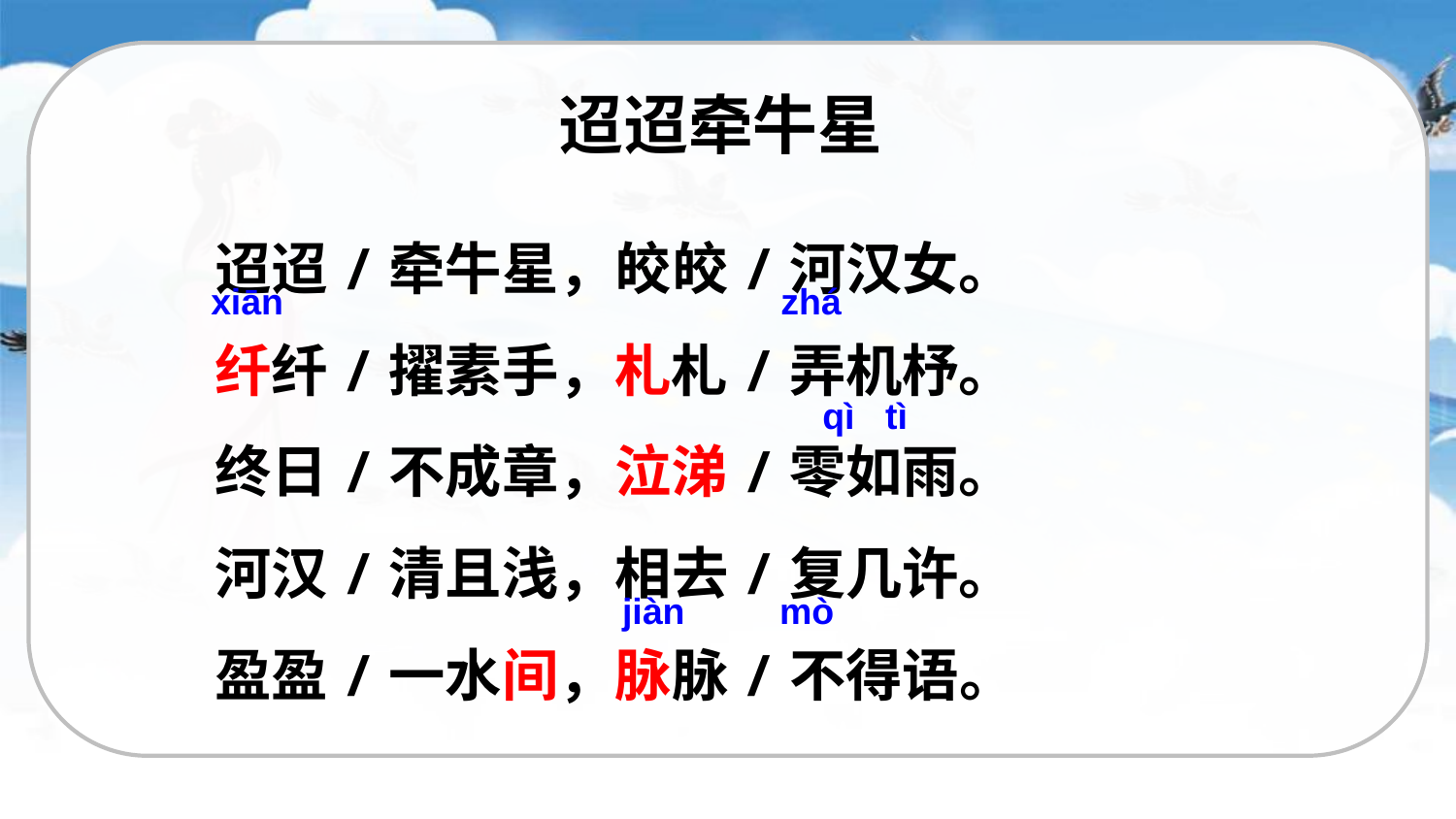

迢迢牵牛星
迢迢/牵牛星，皎皎/河汉女。
纤纤/擢素手，札札/弄机杼。
终日/不成章，泣涕/零如雨。
河汉/清且浅，相去/复几许。
盈盈/一水间，脉脉/不得语。
xiān
zhá
qì   tì
jiàn
mò